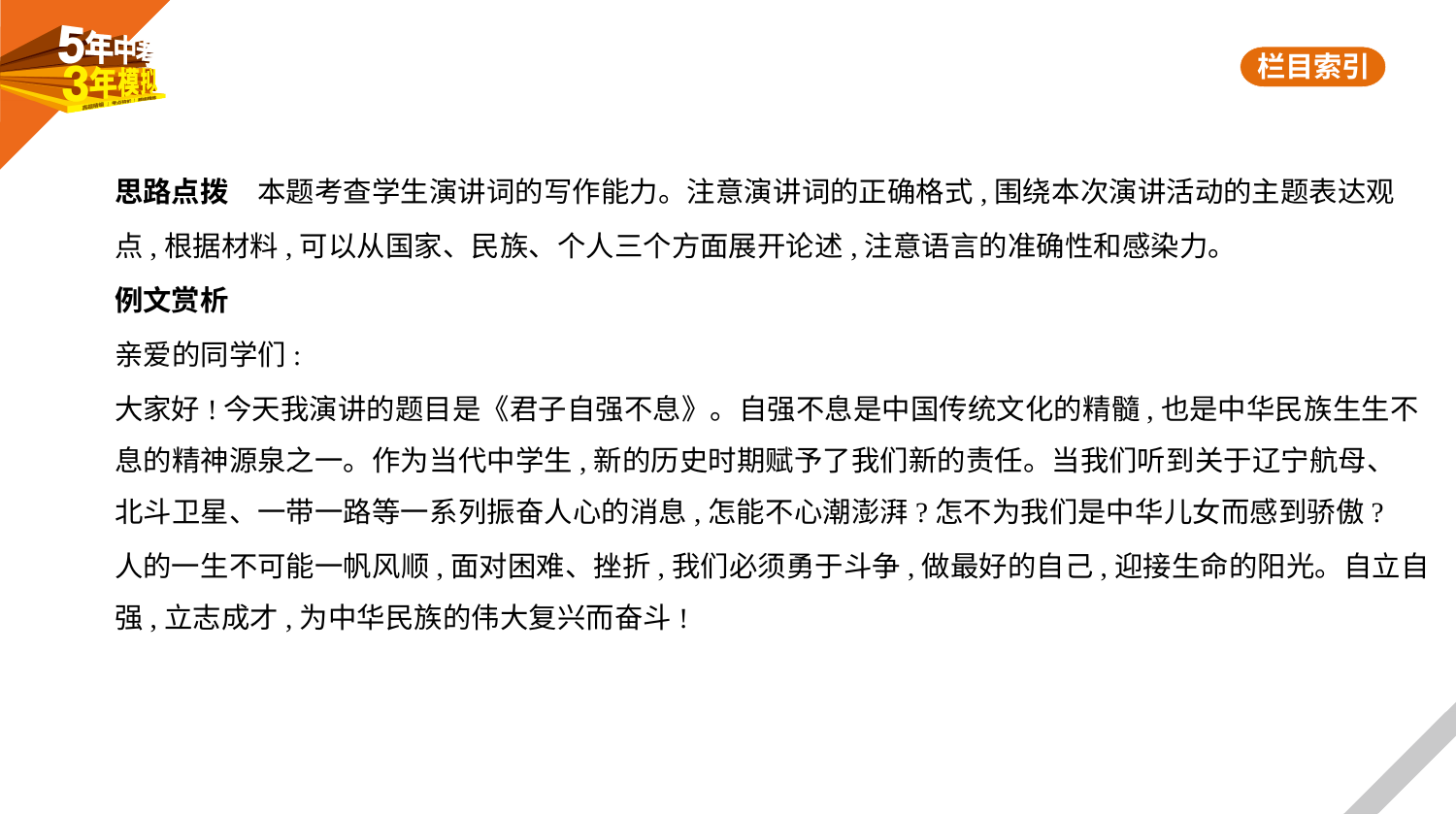

思路点拨　本题考查学生演讲词的写作能力。注意演讲词的正确格式,围绕本次演讲活动的主题表达观
点,根据材料,可以从国家、民族、个人三个方面展开论述,注意语言的准确性和感染力。
例文赏析
亲爱的同学们:
大家好!今天我演讲的题目是《君子自强不息》。自强不息是中国传统文化的精髓,也是中华民族生生不
息的精神源泉之一。作为当代中学生,新的历史时期赋予了我们新的责任。当我们听到关于辽宁航母、
北斗卫星、一带一路等一系列振奋人心的消息,怎能不心潮澎湃?怎不为我们是中华儿女而感到骄傲?
人的一生不可能一帆风顺,面对困难、挫折,我们必须勇于斗争,做最好的自己,迎接生命的阳光。自立自
强,立志成才,为中华民族的伟大复兴而奋斗!